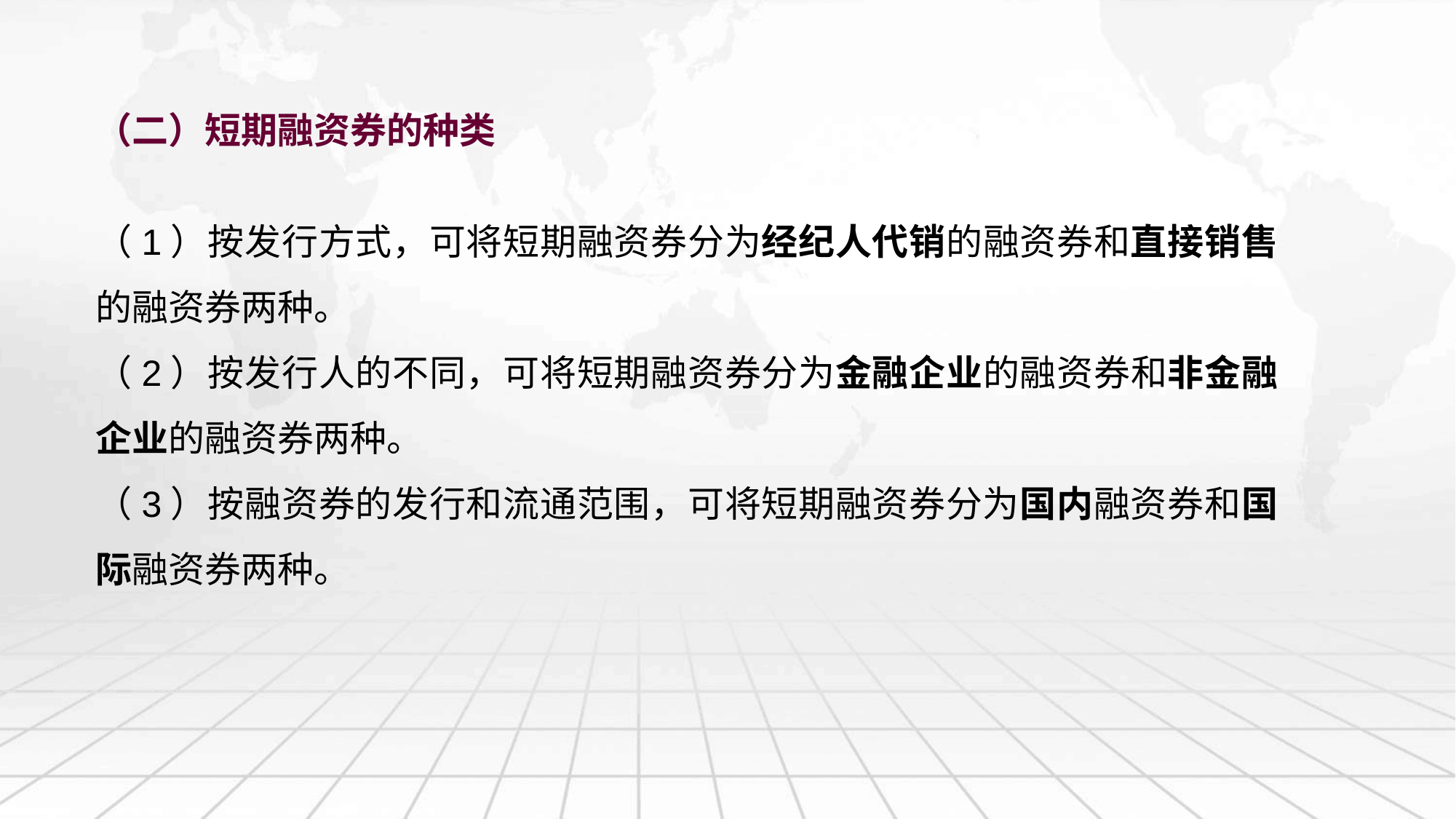

（二）短期融资券的种类
（1）按发行方式，可将短期融资券分为经纪人代销的融资券和直接销售的融资券两种。
（2）按发行人的不同，可将短期融资券分为金融企业的融资券和非金融企业的融资券两种。
（3）按融资券的发行和流通范围，可将短期融资券分为国内融资券和国际融资券两种。